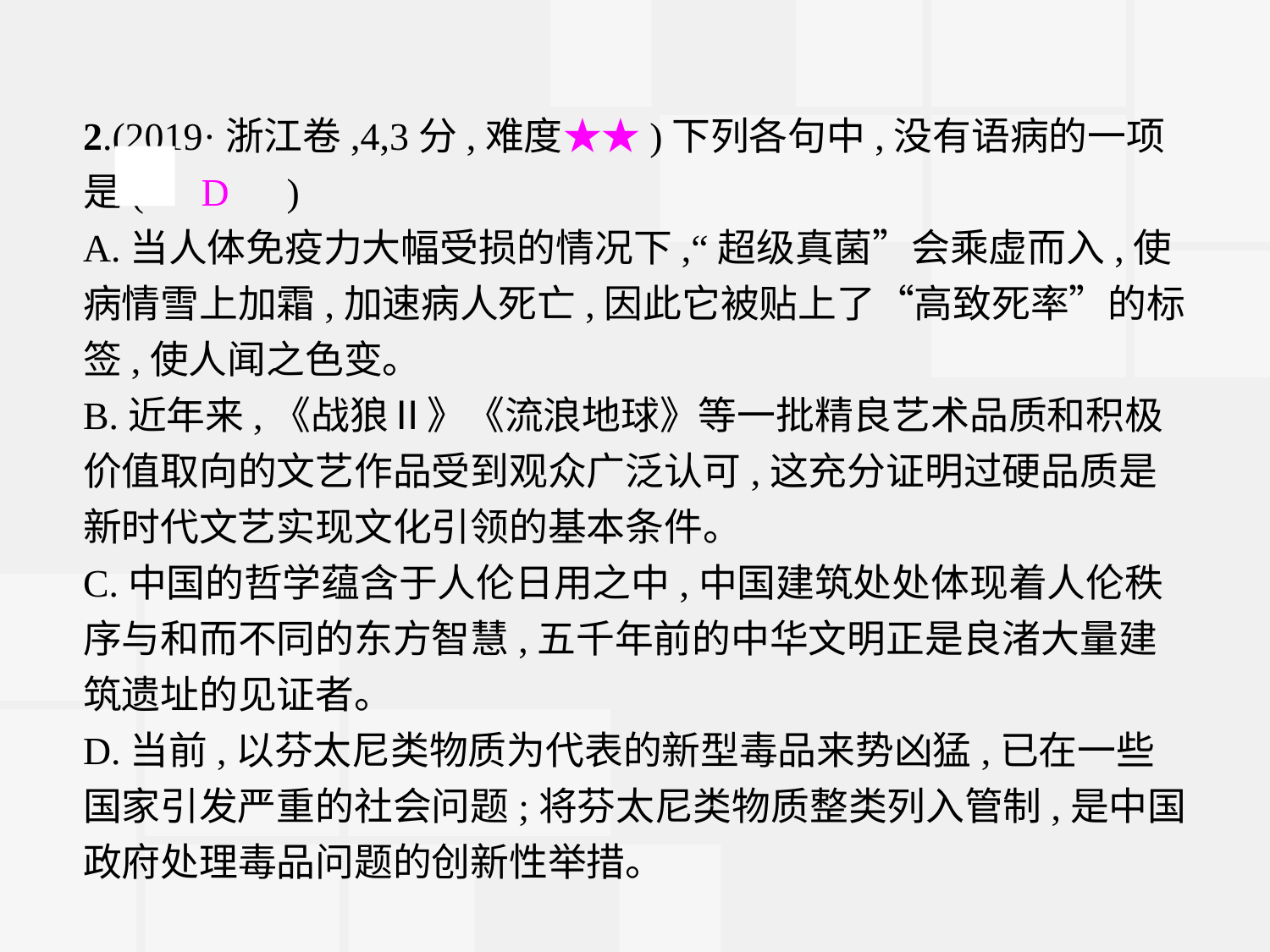

2.(2019·浙江卷,4,3分,难度★★)下列各句中,没有语病的一项是(　D　)
A.当人体免疫力大幅受损的情况下,“超级真菌”会乘虚而入,使病情雪上加霜,加速病人死亡,因此它被贴上了“高致死率”的标签,使人闻之色变。
B.近年来,《战狼Ⅱ》《流浪地球》等一批精良艺术品质和积极价值取向的文艺作品受到观众广泛认可,这充分证明过硬品质是新时代文艺实现文化引领的基本条件。
C.中国的哲学蕴含于人伦日用之中,中国建筑处处体现着人伦秩序与和而不同的东方智慧,五千年前的中华文明正是良渚大量建筑遗址的见证者。
D.当前,以芬太尼类物质为代表的新型毒品来势凶猛,已在一些国家引发严重的社会问题;将芬太尼类物质整类列入管制,是中国政府处理毒品问题的创新性举措。